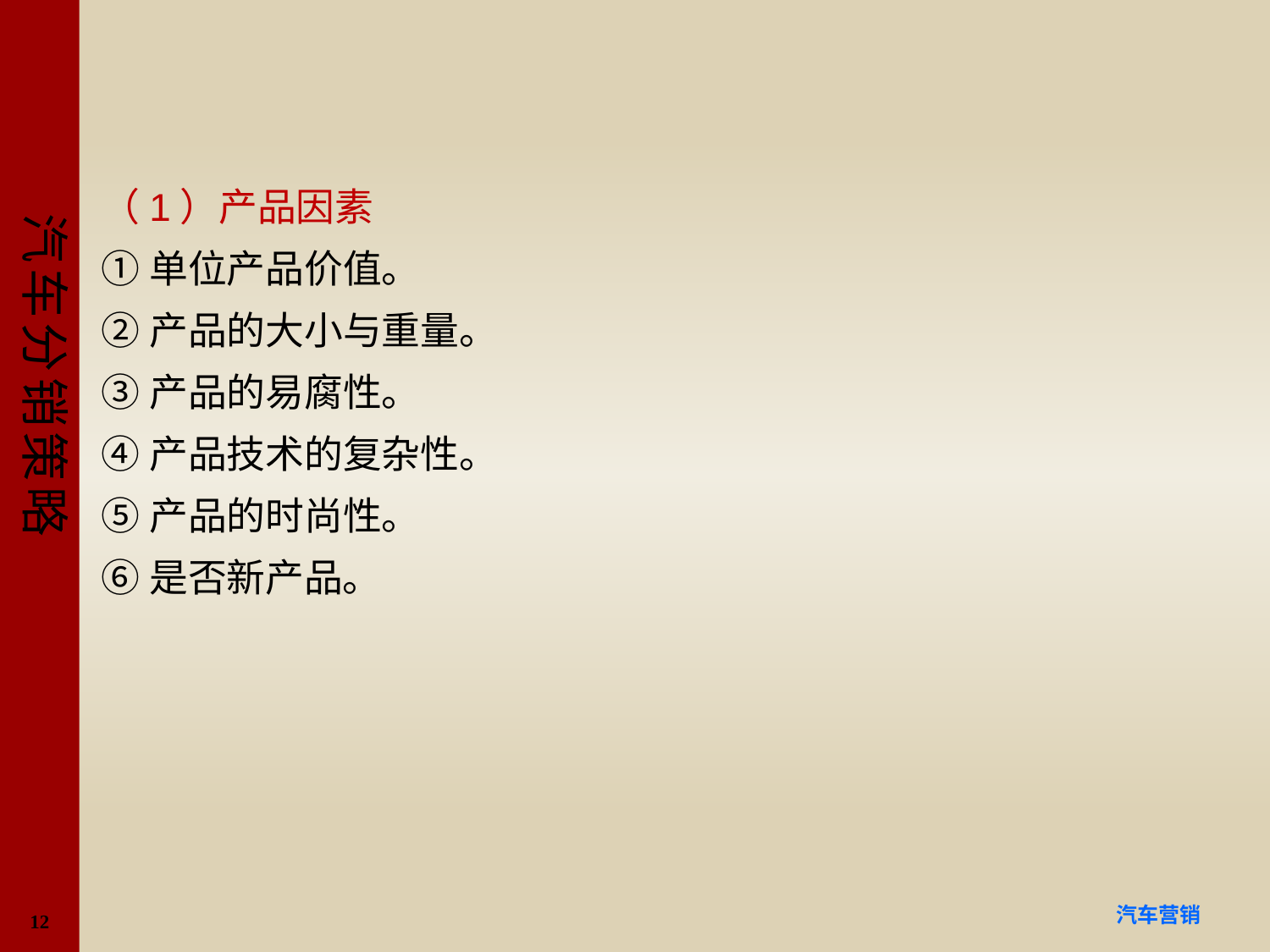

#
（1）产品因素
①单位产品价值。
②产品的大小与重量。
③产品的易腐性。
④产品技术的复杂性。
⑤产品的时尚性。
⑥是否新产品。

12